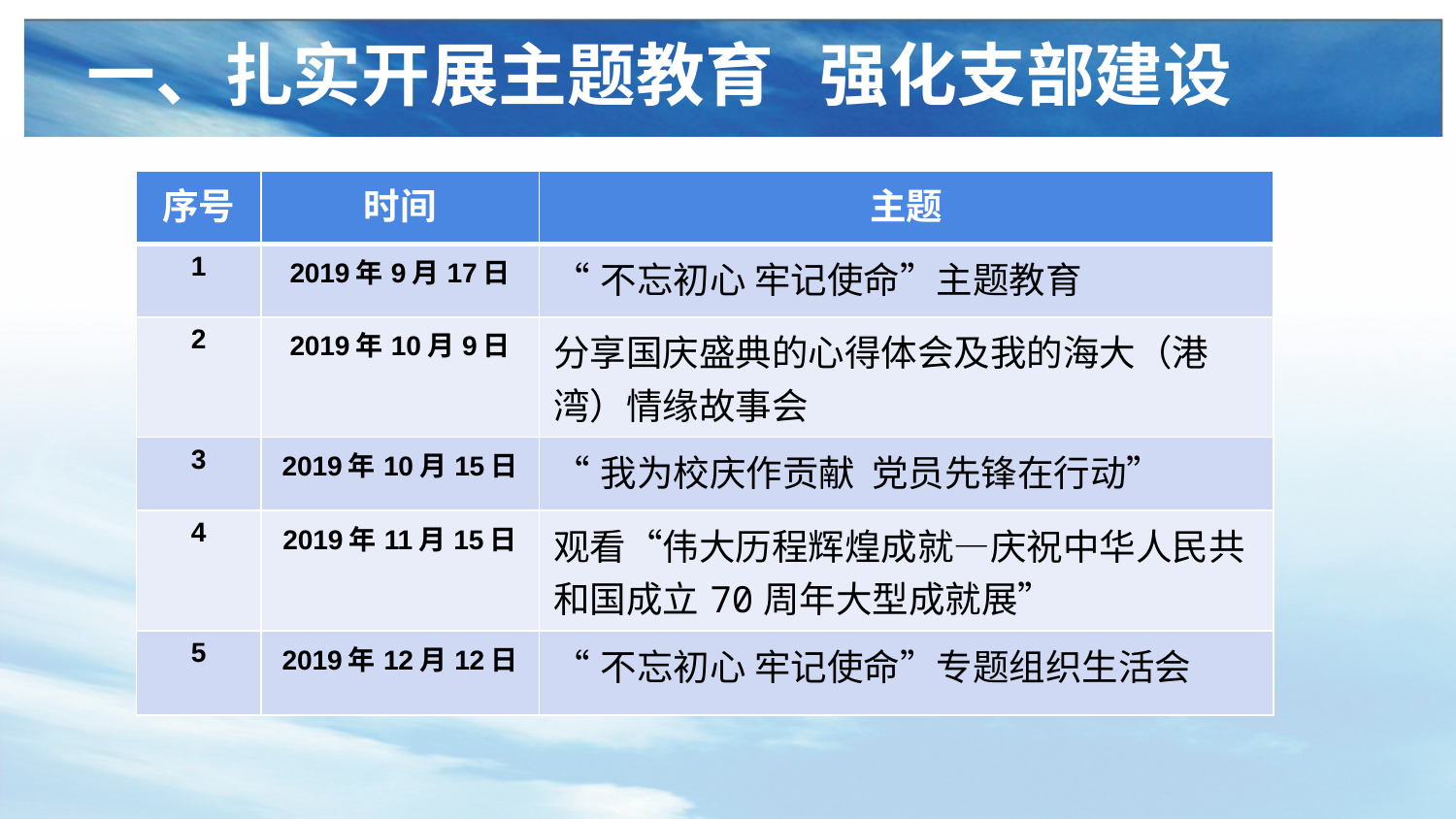

一、扎实开展主题教育   强化支部建设
| 序号 | 时间 | 主题 |
| --- | --- | --- |
| 1 | 2019年9月17日 | “不忘初心 牢记使命”主题教育 |
| 2 | 2019年10月9日 | 分享国庆盛典的心得体会及我的海大（港湾）情缘故事会 |
| 3 | 2019年10月15日 | “我为校庆作贡献 党员先锋在行动” |
| 4 | 2019年11月15日 | 观看“伟大历程辉煌成就—庆祝中华人民共和国成立70周年大型成就展” |
| 5 | 2019年12月12日 | “不忘初心 牢记使命”专题组织生活会 |